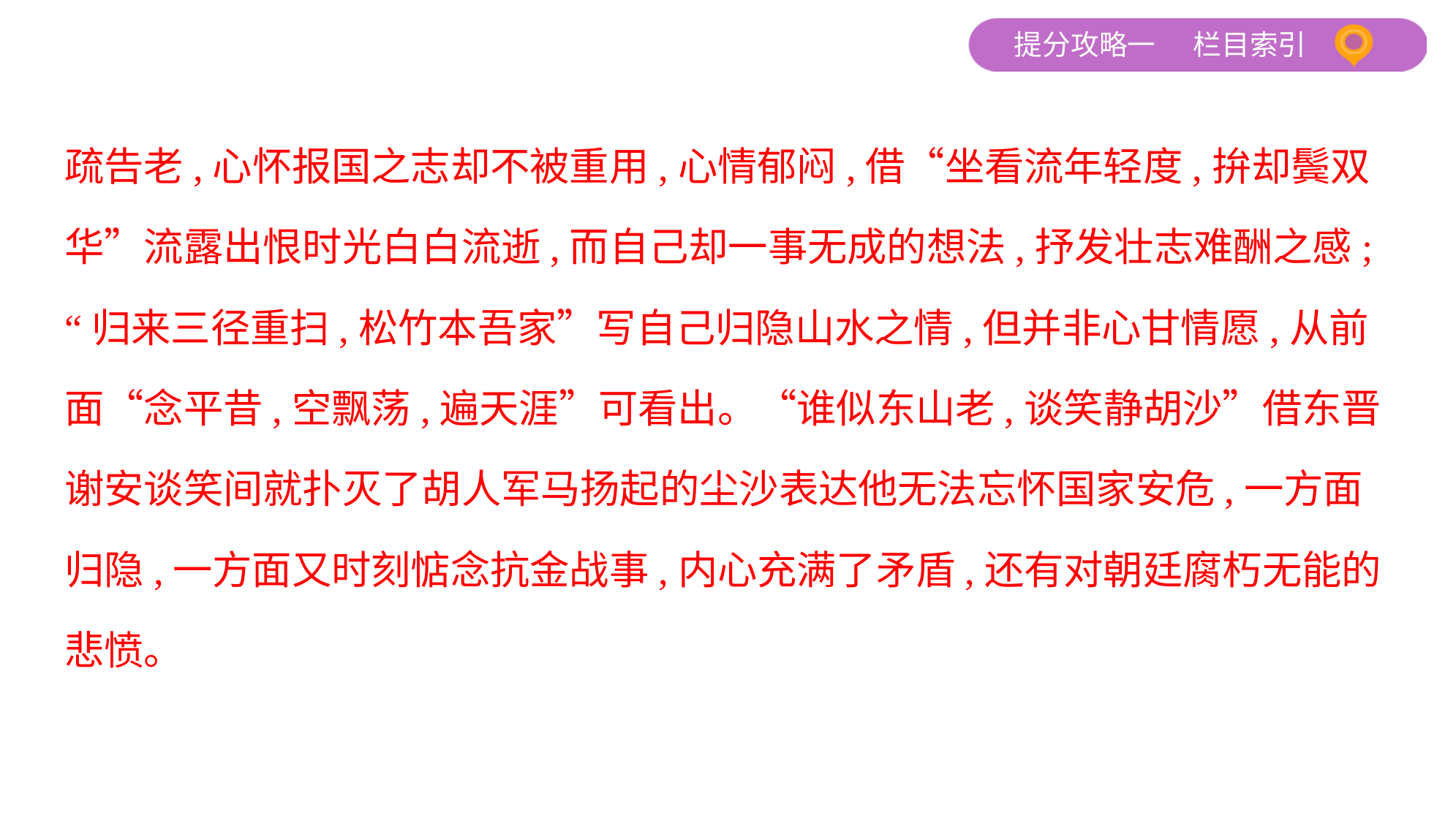

疏告老,心怀报国之志却不被重用,心情郁闷,借“坐看流年轻度,拚却鬓双
华”流露出恨时光白白流逝,而自己却一事无成的想法,抒发壮志难酬之感;
“归来三径重扫,松竹本吾家”写自己归隐山水之情,但并非心甘情愿,从前
面“念平昔,空飘荡,遍天涯”可看出。“谁似东山老,谈笑静胡沙”借东晋
谢安谈笑间就扑灭了胡人军马扬起的尘沙表达他无法忘怀国家安危,一方面
归隐,一方面又时刻惦念抗金战事,内心充满了矛盾,还有对朝廷腐朽无能的
悲愤。